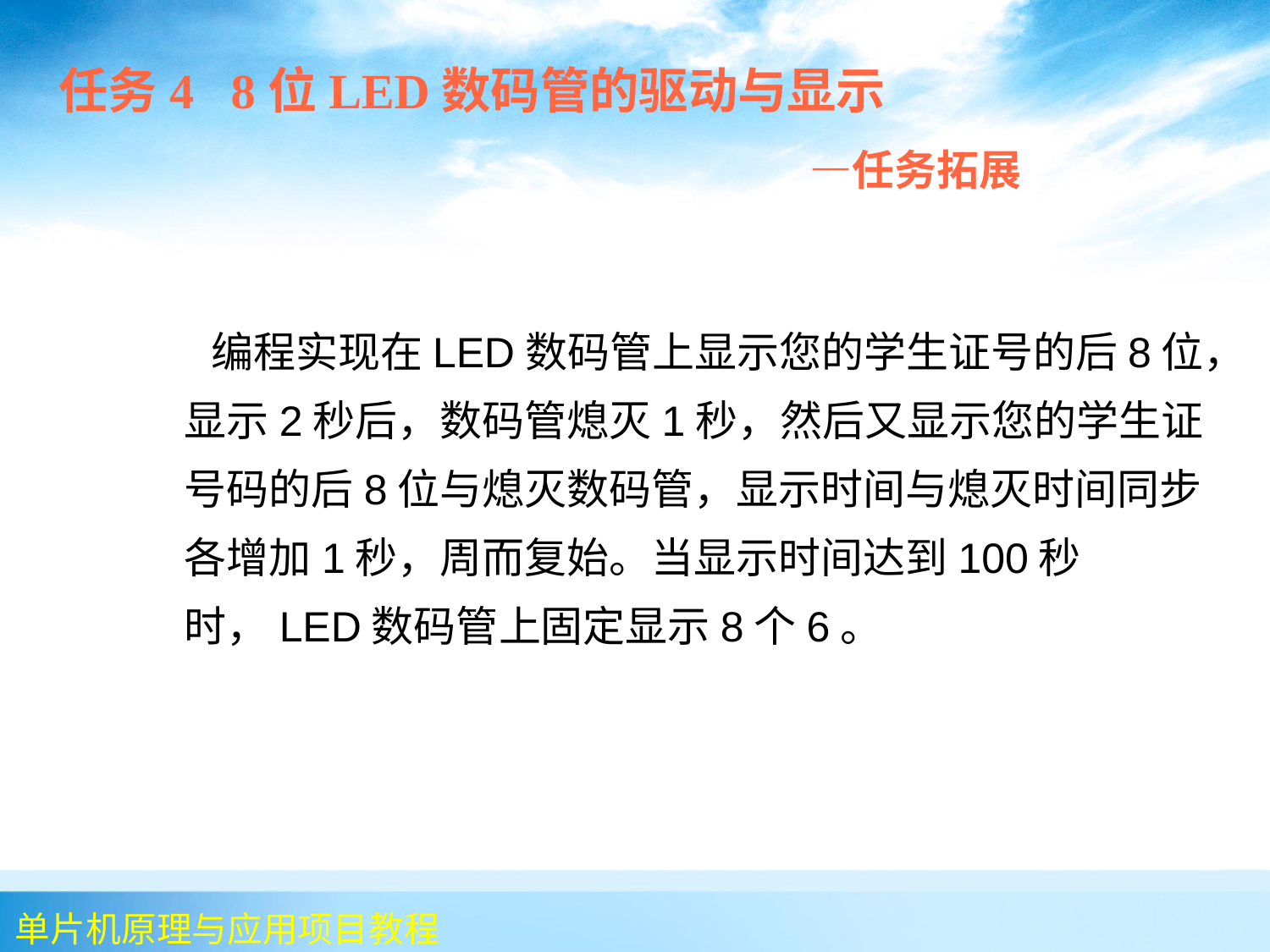

任务4   8位LED数码管的驱动与显示
                                                                     —任务拓展

      编程实现在LED数码管上显示您的学生证号的后8位，显示2秒后，数码管熄灭1秒，然后又显示您的学生证号码的后8位与熄灭数码管，显示时间与熄灭时间同步各增加1秒，周而复始。当显示时间达到100秒时，LED数码管上固定显示8个6。